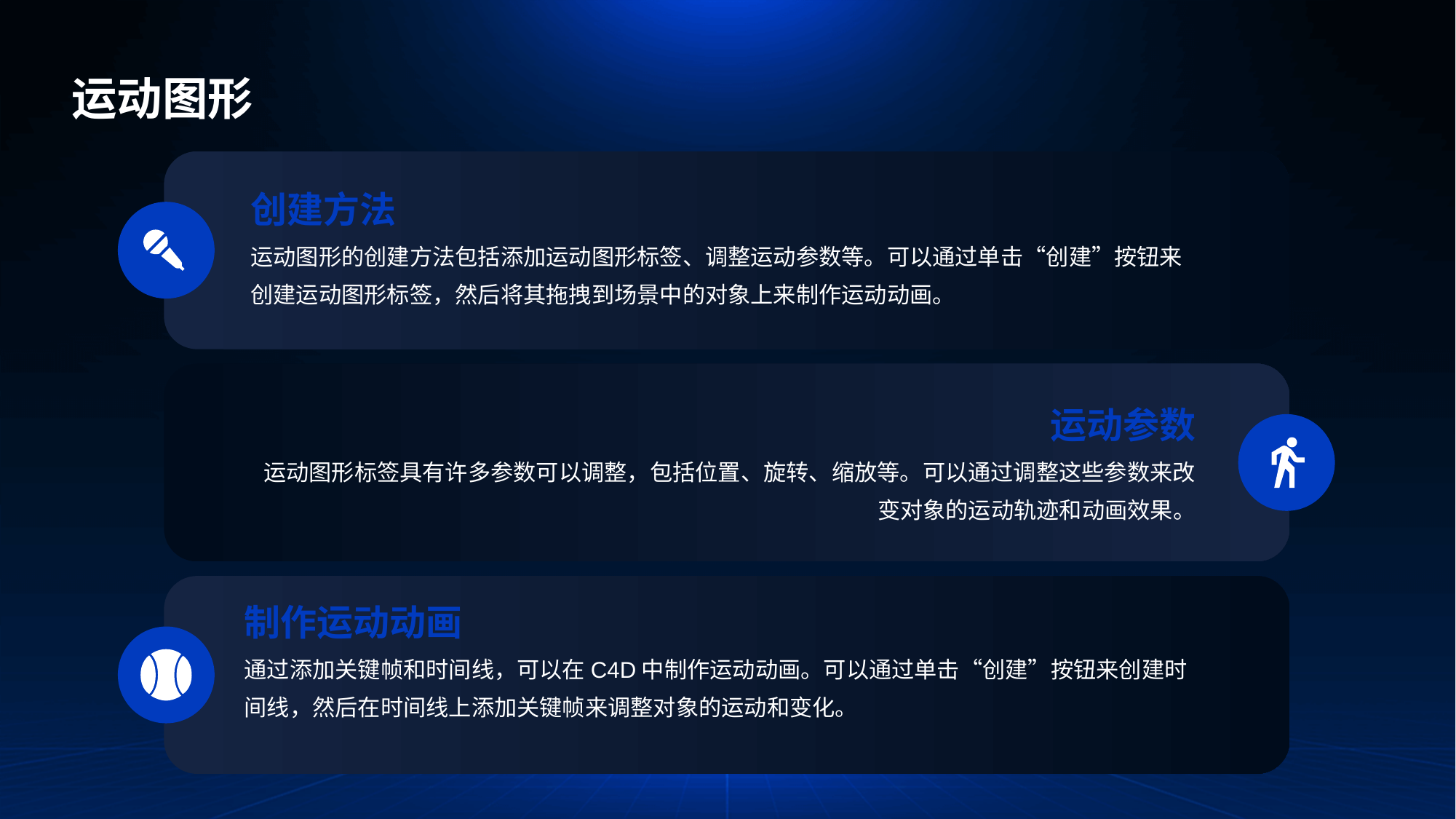

运动图形

创建方法

运动图形的创建方法包括添加运动图形标签、调整运动参数等。可以通过单击“创建”按钮来创建运动图形标签，然后将其拖拽到场景中的对象上来制作运动动画。

运动参数

运动图形标签具有许多参数可以调整，包括位置、旋转、缩放等。可以通过调整这些参数来改变对象的运动轨迹和动画效果。

制作运动动画

通过添加关键帧和时间线，可以在C4D中制作运动动画。可以通过单击“创建”按钮来创建时间线，然后在时间线上添加关键帧来调整对象的运动和变化。